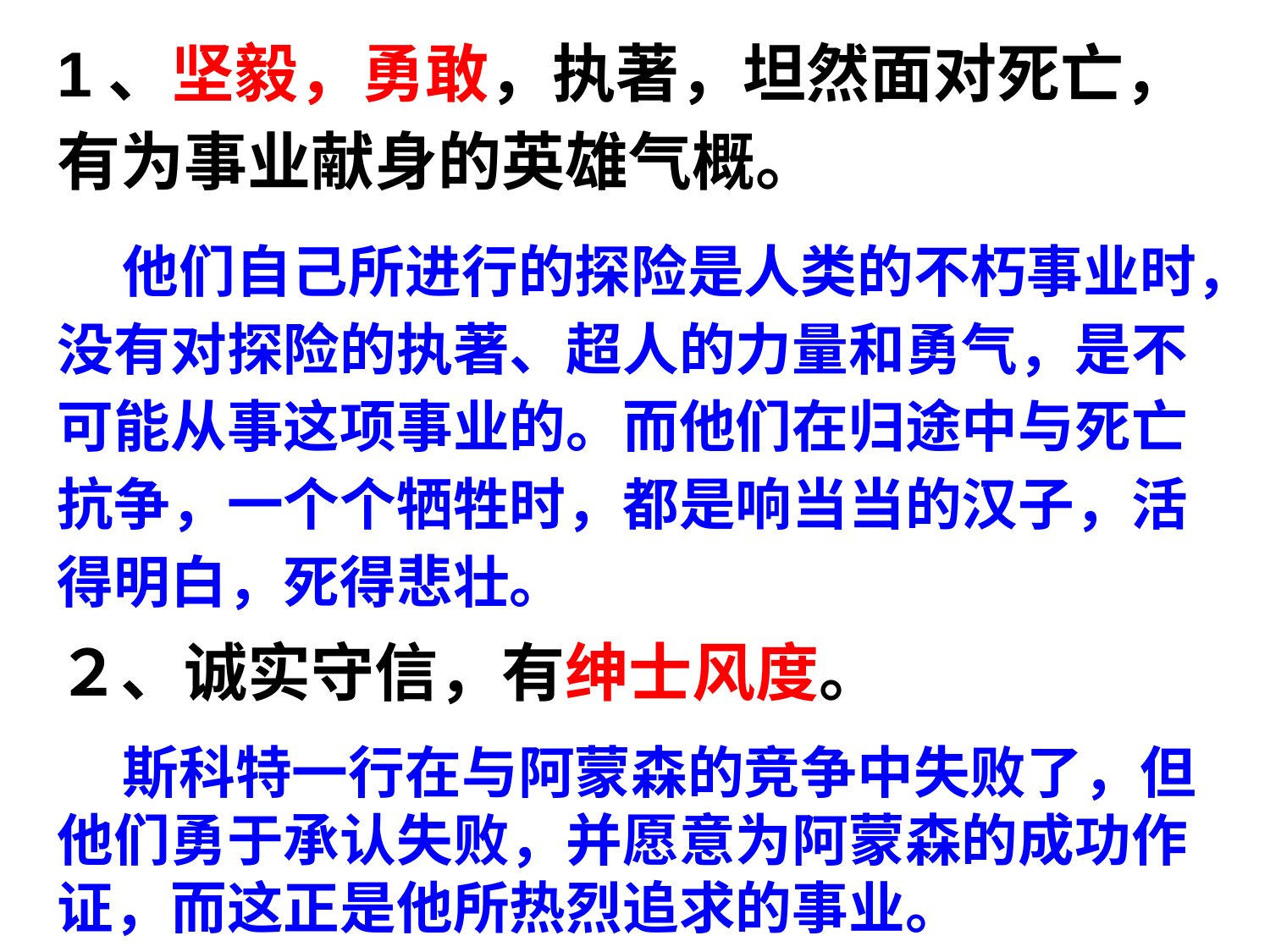

1、坚毅，勇敢，执著，坦然面对死亡，有为事业献身的英雄气概。
    他们自己所进行的探险是人类的不朽事业时，没有对探险的执著、超人的力量和勇气，是不可能从事这项事业的。而他们在归途中与死亡抗争，一个个牺牲时，都是响当当的汉子，活得明白，死得悲壮。

２、诚实守信，有绅士风度。
    斯科特一行在与阿蒙森的竞争中失败了，但他们勇于承认失败，并愿意为阿蒙森的成功作证，而这正是他所热烈追求的事业。